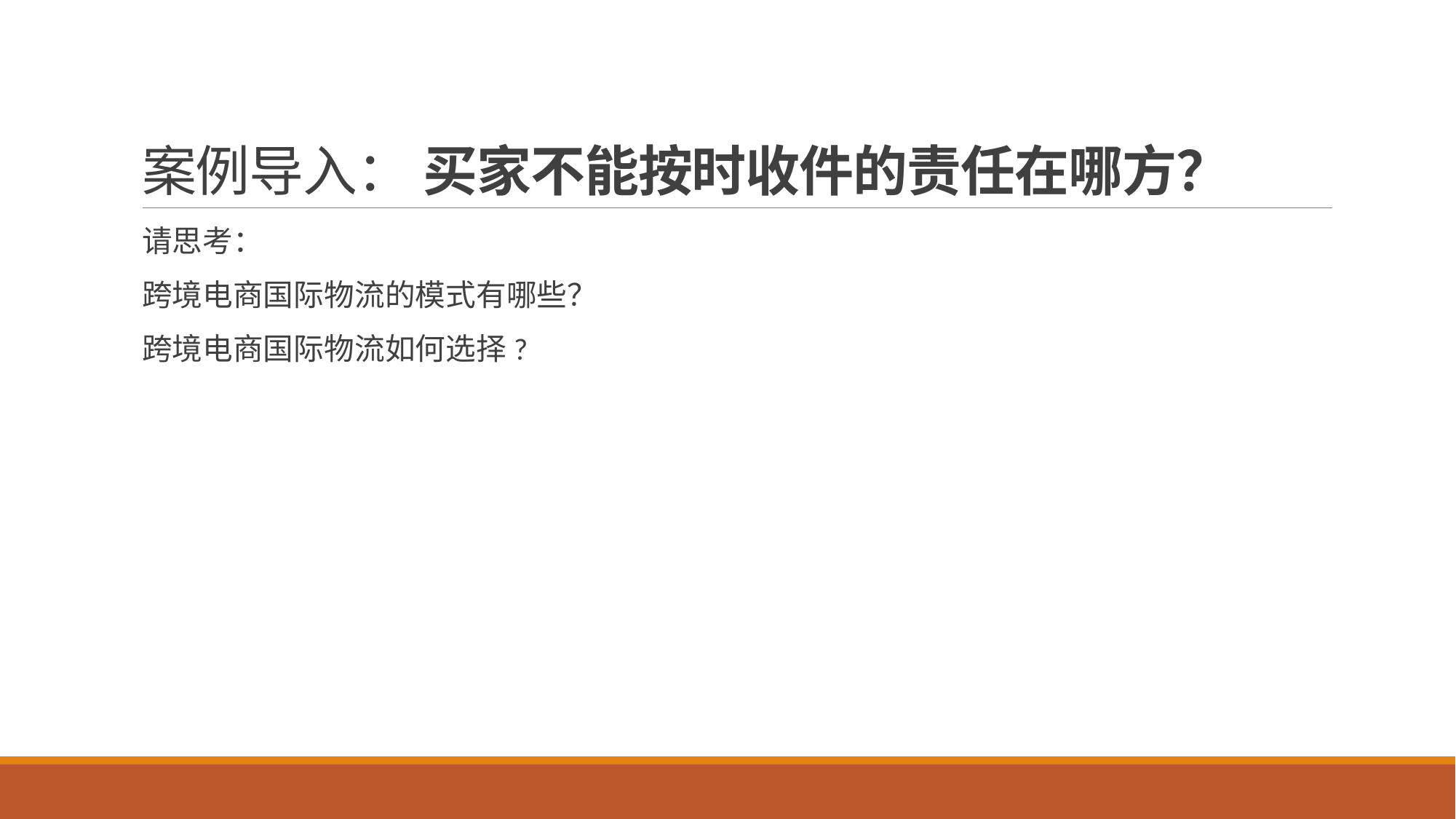

# 案例导入： 买家不能按时收件的责任在哪方？
请思考：
跨境电商国际物流的模式有哪些？
跨境电商国际物流如何选择?